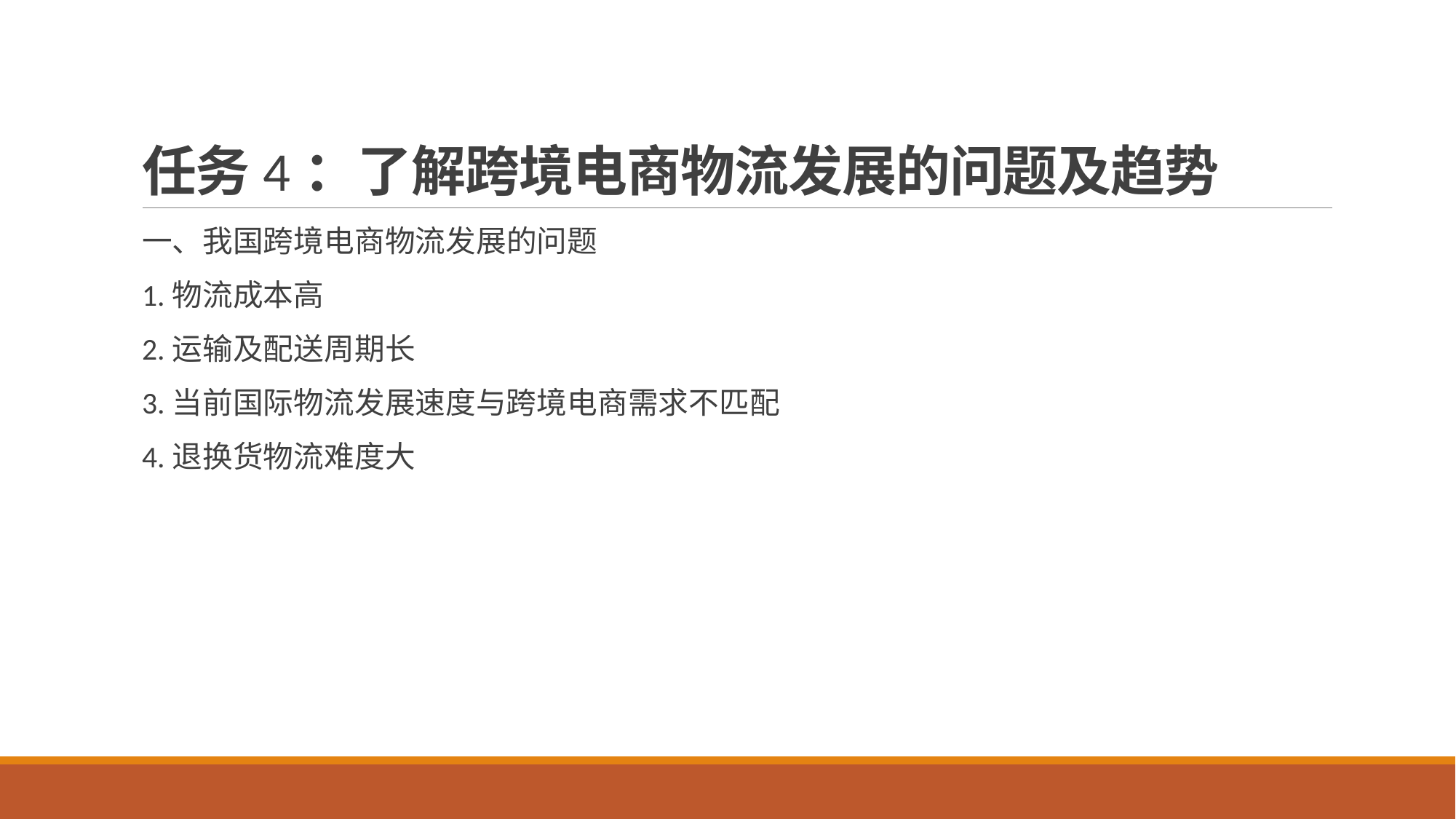

# 任务4：了解跨境电商物流发展的问题及趋势
一、我国跨境电商物流发展的问题
1.物流成本高
2.运输及配送周期长
3.当前国际物流发展速度与跨境电商需求不匹配
4.退换货物流难度大